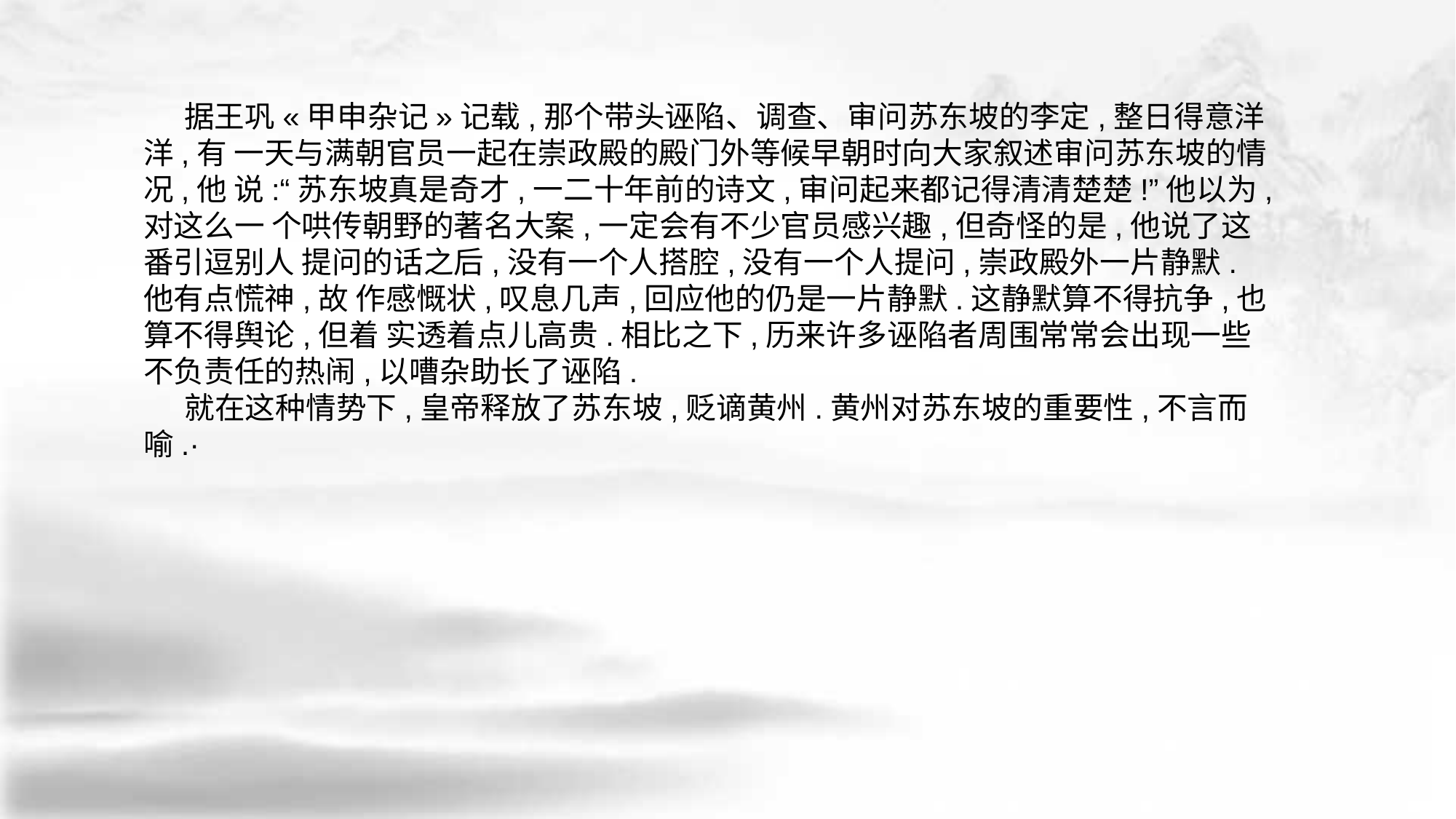

据王巩«甲申杂记»记载,那个带头诬陷、调查、审问苏东坡的李定,整日得意洋洋,有 一天与满朝官员一起在崇政殿的殿门外等候早朝时向大家叙述审问苏东坡的情况,他 说:“苏东坡真是奇才,一二十年前的诗文,审问起来都记得清清楚楚!”他以为,对这么一 个哄传朝野的著名大案,一定会有不少官员感兴趣,但奇怪的是,他说了这番引逗别人 提问的话之后,没有一个人搭腔,没有一个人提问,崇政殿外一片静默.他有点慌神,故 作感慨状,叹息几声,回应他的仍是一片静默.这静默算不得抗争,也算不得舆论,但着 实透着点儿高贵.相比之下,历来许多诬陷者周围常常会出现一些不负责任的热闹,以嘈杂助长了诬陷.
     就在这种情势下,皇帝释放了苏东坡,贬谪黄州.黄州对苏东坡的重要性,不言而喻.·